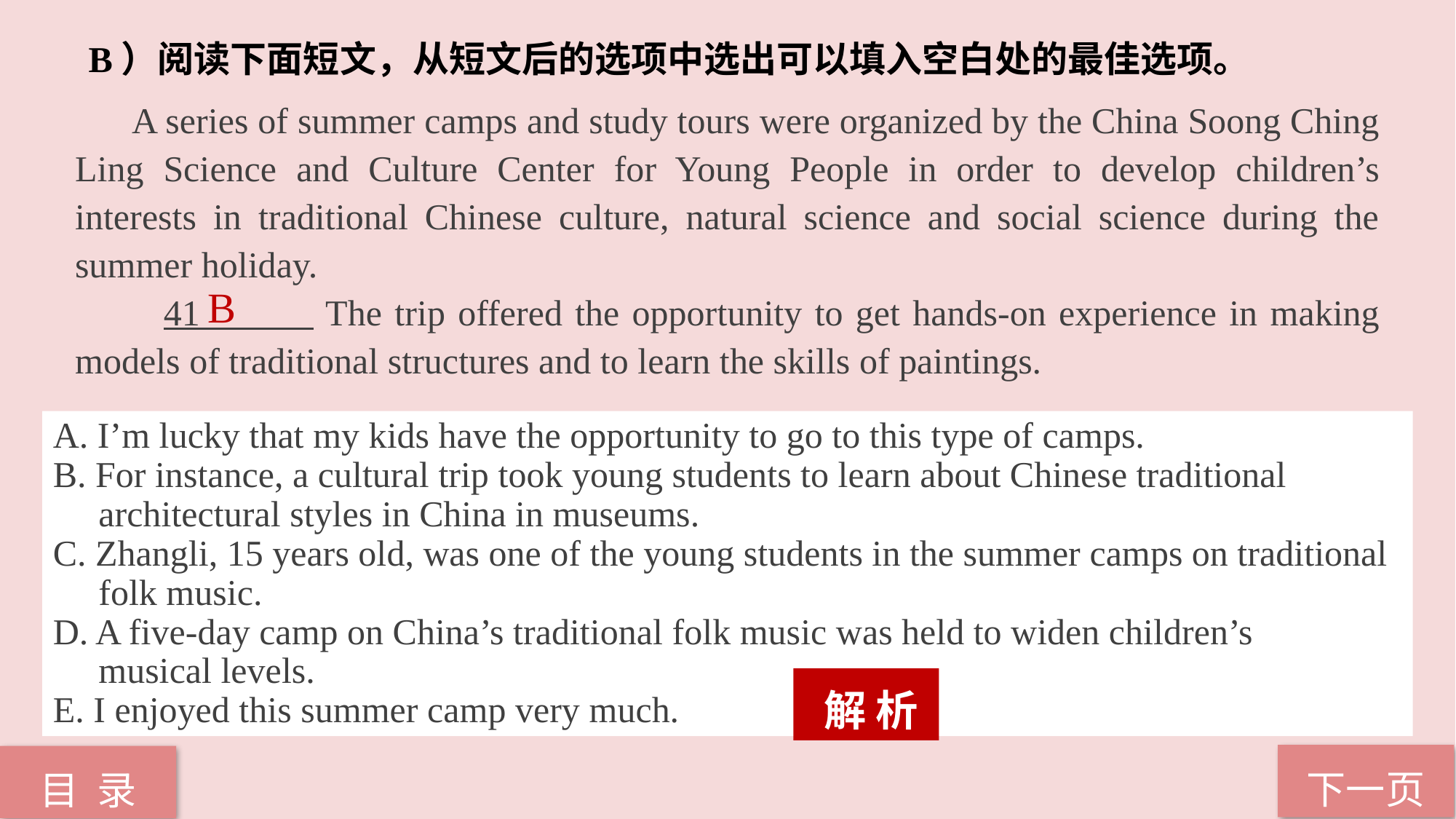

B）阅读下面短文，从短文后的选项中选出可以填入空白处的最佳选项。
      A series of summer camps and study tours were organized by the China Soong Ching
Ling Science and Culture Center for Young People in order to develop children’s interests in traditional Chinese culture, natural science and social science during the summer holiday.
       41          The trip offered the opportunity to get hands-on experience in making models of traditional structures and to learn the skills of paintings.
 B
A. I’m lucky that my kids have the opportunity to go to this type of camps.
B. For instance, a cultural trip took young students to learn about Chinese traditional
     architectural styles in China in museums.
C. Zhangli, 15 years old, was one of the young students in the summer camps on traditional
     folk music.
D. A five-day camp on China’s traditional folk music was held to widen children’s
     musical levels.
E. I enjoyed this summer camp very much.
 解 析